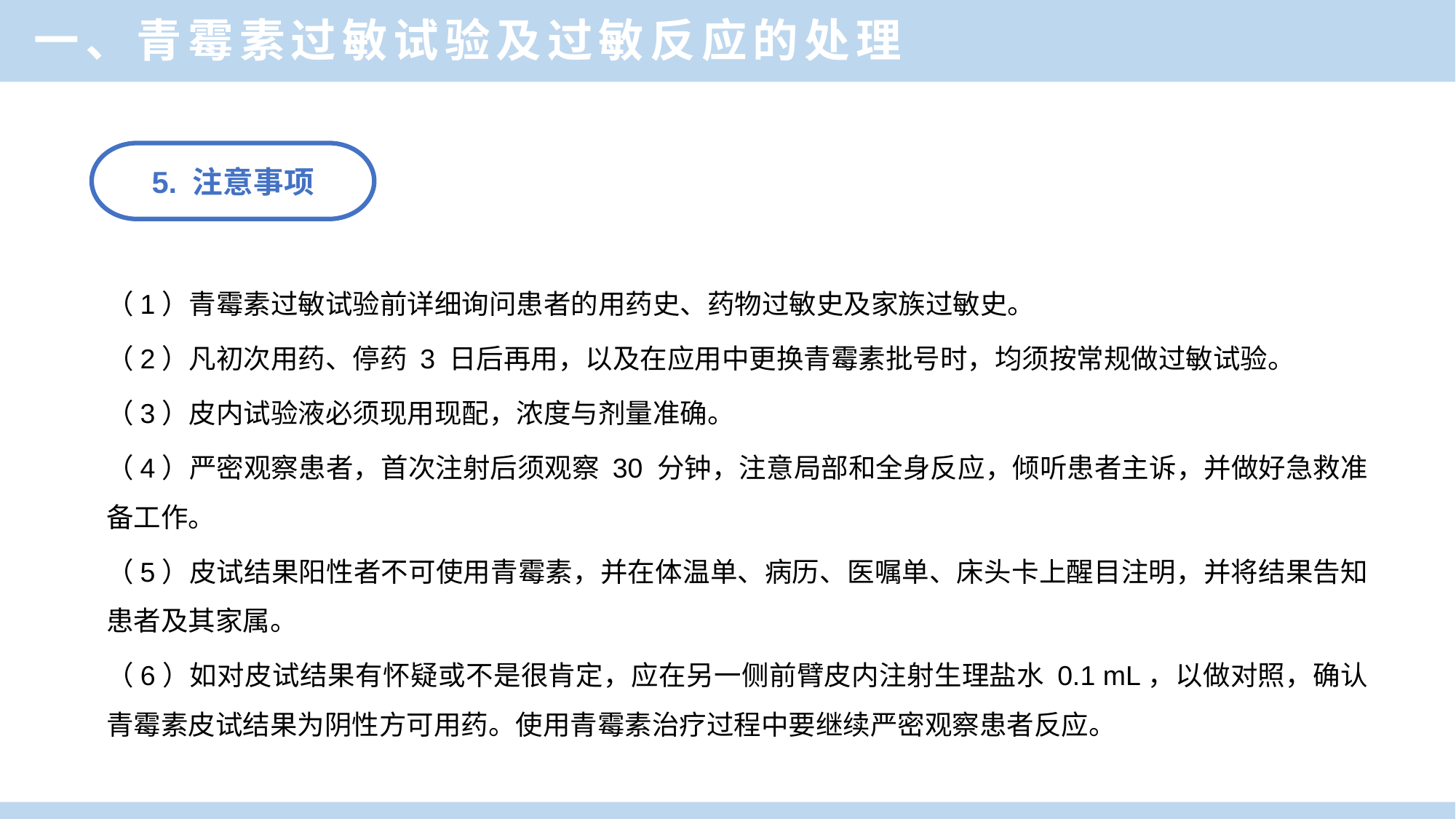

一、青霉素过敏试验及过敏反应的处理
5. 注意事项
（1）青霉素过敏试验前详细询问患者的用药史、药物过敏史及家族过敏史。
（2）凡初次用药、停药 3 日后再用，以及在应用中更换青霉素批号时，均须按常规做过敏试验。
（3）皮内试验液必须现用现配，浓度与剂量准确。
（4）严密观察患者，首次注射后须观察 30 分钟，注意局部和全身反应，倾听患者主诉，并做好急救准备工作。
（5）皮试结果阳性者不可使用青霉素，并在体温单、病历、医嘱单、床头卡上醒目注明，并将结果告知患者及其家属。
（6）如对皮试结果有怀疑或不是很肯定，应在另一侧前臂皮内注射生理盐水 0.1 mL，以做对照，确认青霉素皮试结果为阴性方可用药。使用青霉素治疗过程中要继续严密观察患者反应。